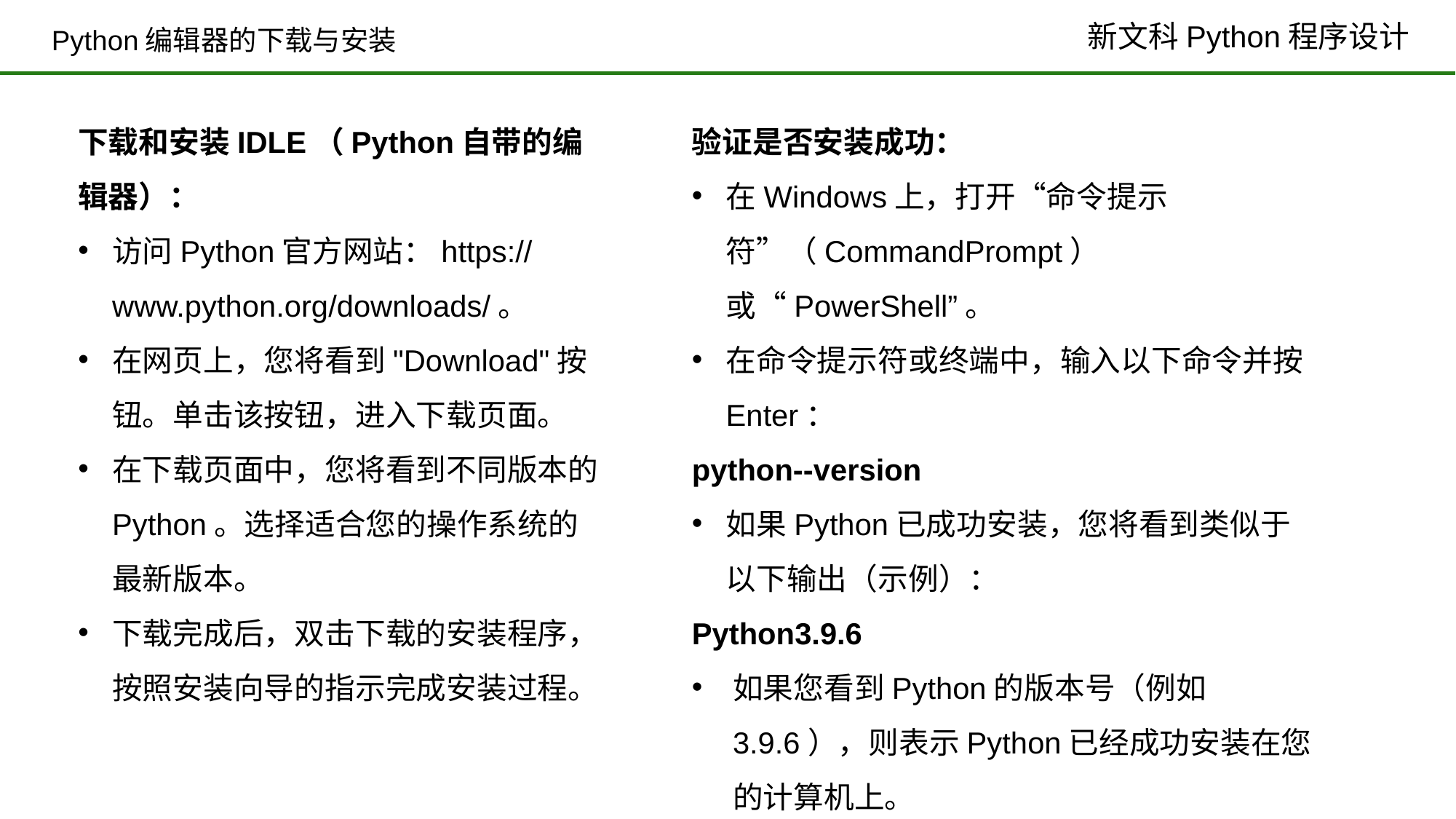

# Python编辑器的下载与安装
下载和安装IDLE（Python自带的编辑器）：
访问Python官方网站：https://www.python.org/downloads/。
在网页上，您将看到"Download"按钮。单击该按钮，进入下载页面。
在下载页面中，您将看到不同版本的Python。选择适合您的操作系统的最新版本。
下载完成后，双击下载的安装程序，按照安装向导的指示完成安装过程。
验证是否安装成功：
在Windows上，打开“命令提示符”（CommandPrompt）或“PowerShell”。
在命令提示符或终端中，输入以下命令并按Enter：
python--version
如果Python已成功安装，您将看到类似于以下输出（示例）：
Python3.9.6
如果您看到Python的版本号（例如3.9.6），则表示Python已经成功安装在您的计算机上。